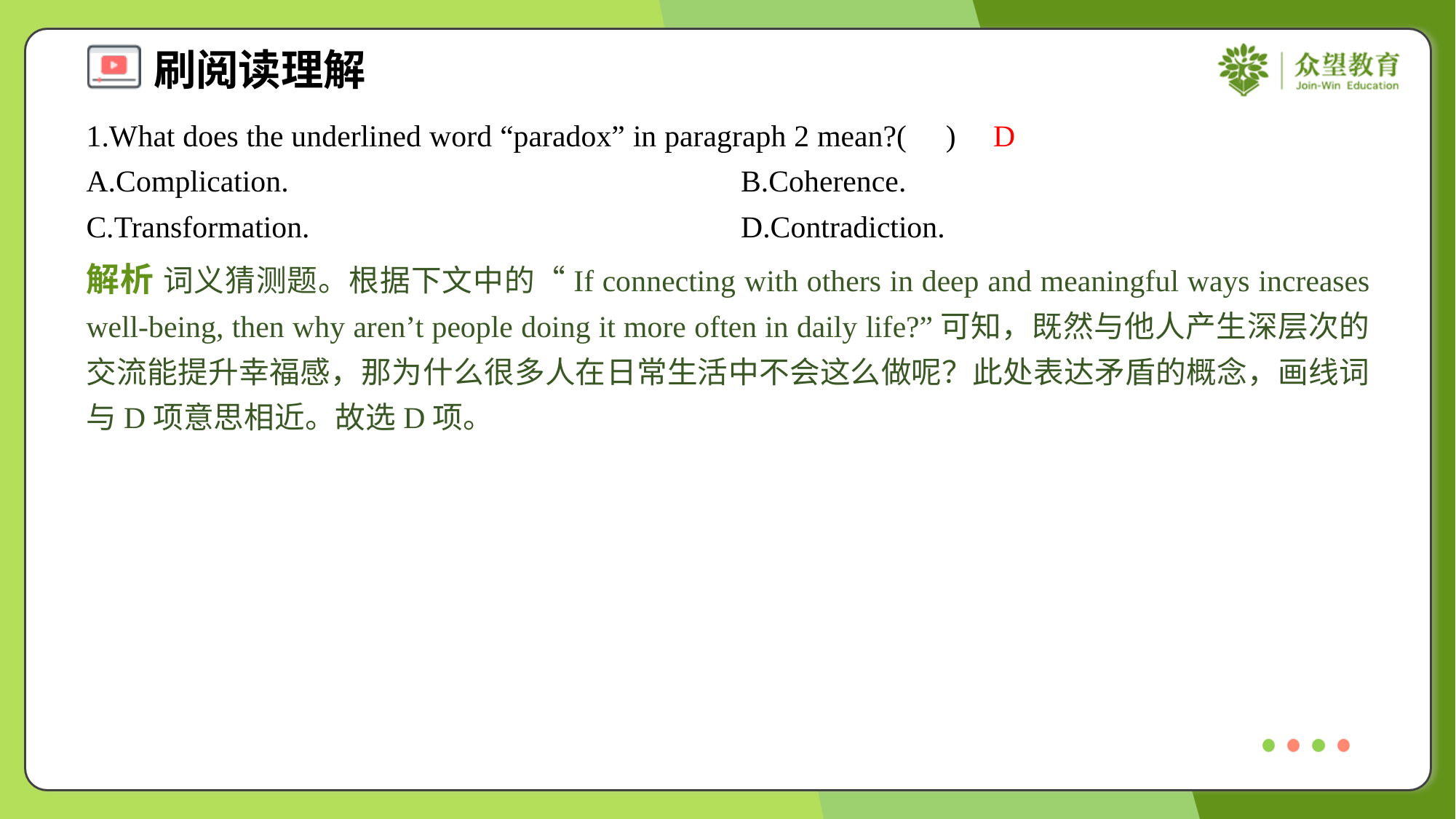

1.What does the underlined word “paradox” in paragraph 2 mean?(     )
D
A.Complication.	B.Coherence.
C.Transformation.	D.Contradiction.
解析 词义猜测题。根据下文中的“If connecting with others in deep and meaningful ways increases well-being, then why aren’t people doing it more often in daily life?”可知，既然与他人产生深层次的交流能提升幸福感，那为什么很多人在日常生活中不会这么做呢？此处表达矛盾的概念，画线词与D项意思相近。故选D项。